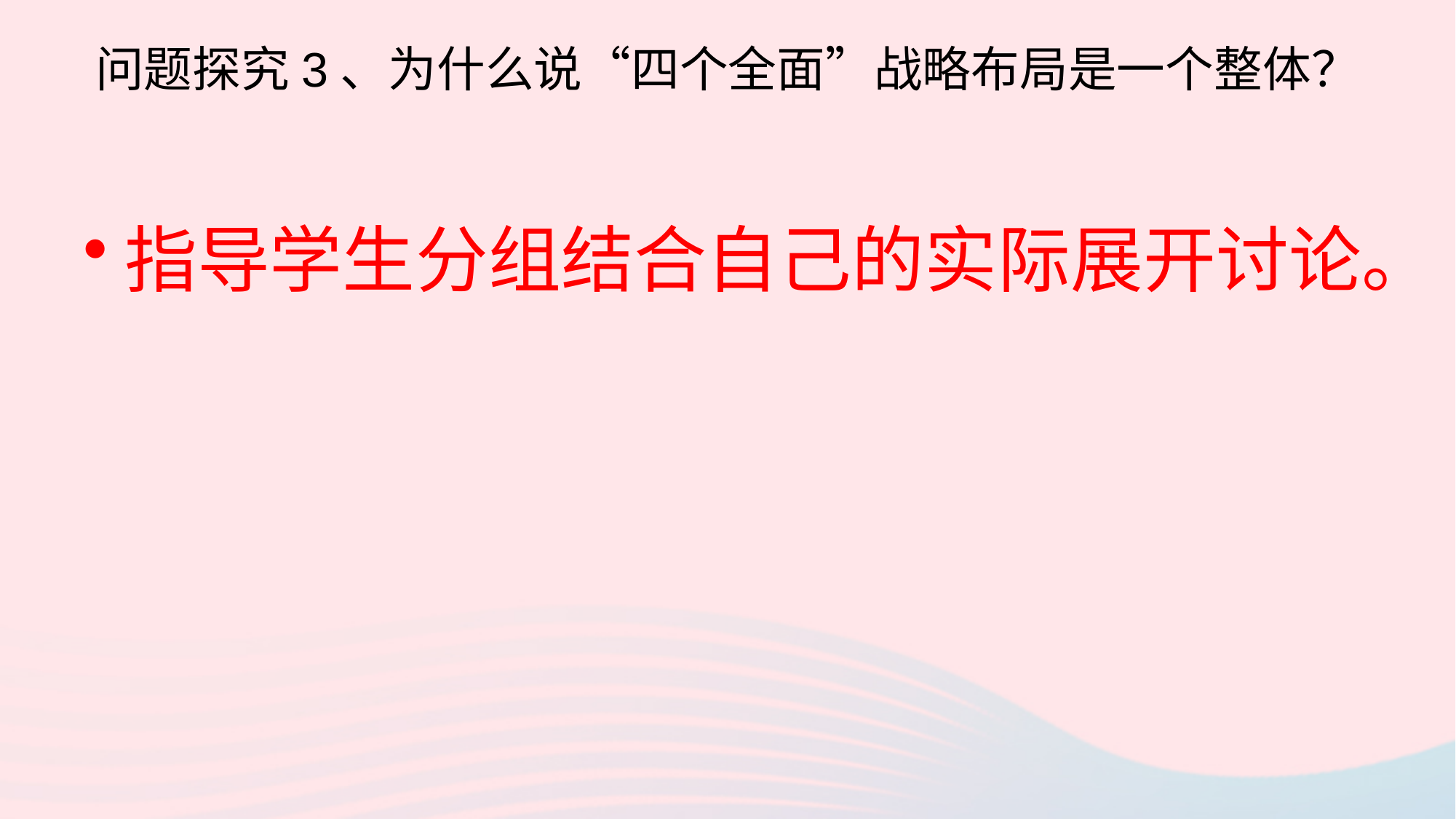

# 问题探究3、为什么说“四个全面”战略布局是一个整体？
指导学生分组结合自己的实际展开讨论。